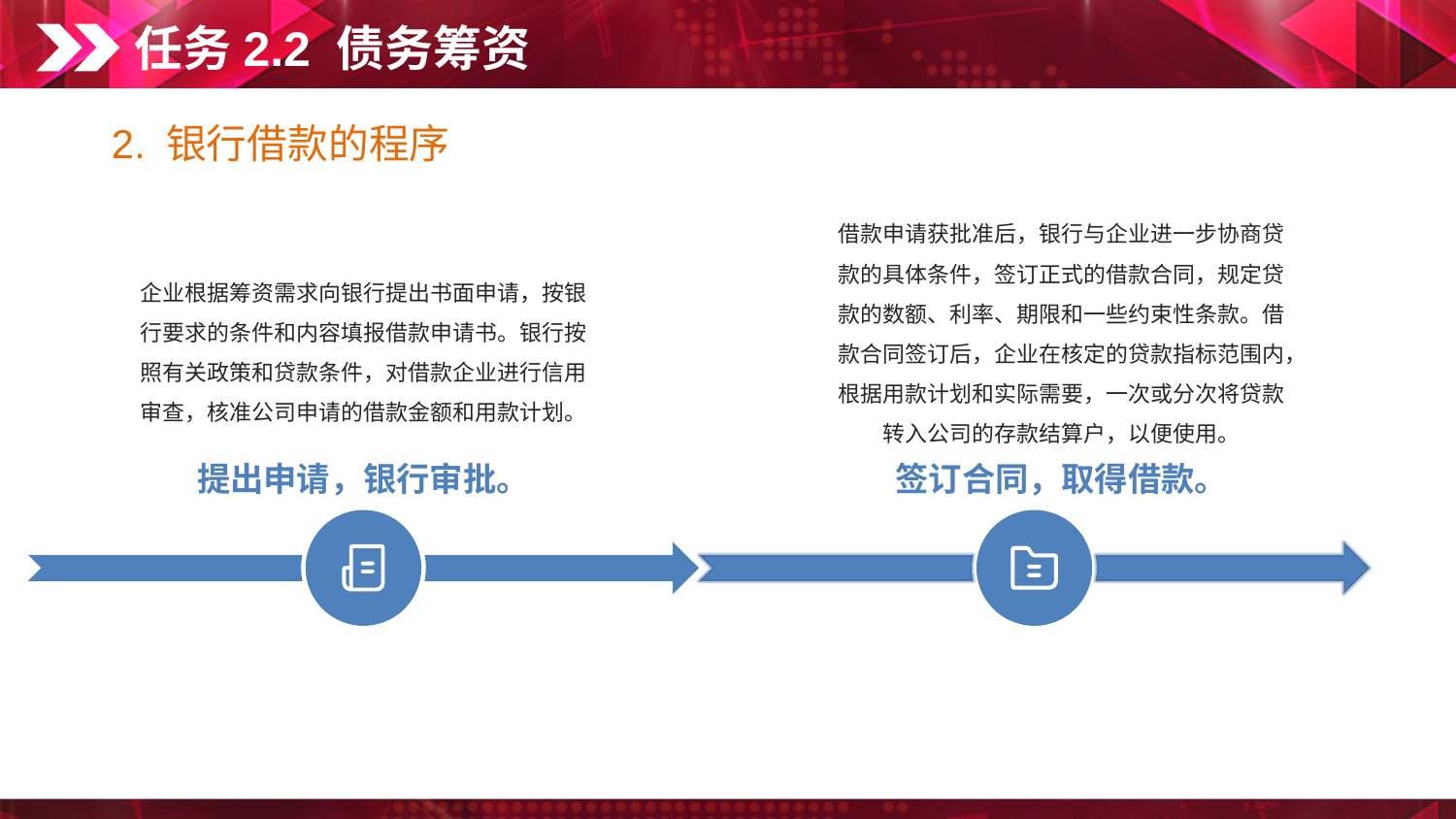

任务2.2 债务筹资

2. 银行借款的程序
借款申请获批准后，银行与企业进一步协商贷款的具体条件，签订正式的借款合同，规定贷款的数额、利率、期限和一些约束性条款。借款合同签订后，企业在核定的贷款指标范围内，根据用款计划和实际需要，一次或分次将贷款转入公司的存款结算户，以便使用。
企业根据筹资需求向银行提出书面申请，按银行要求的条件和内容填报借款申请书。银行按照有关政策和贷款条件，对借款企业进行信用审查，核准公司申请的借款金额和用款计划。
提出申请，银行审批。
签订合同，取得借款。